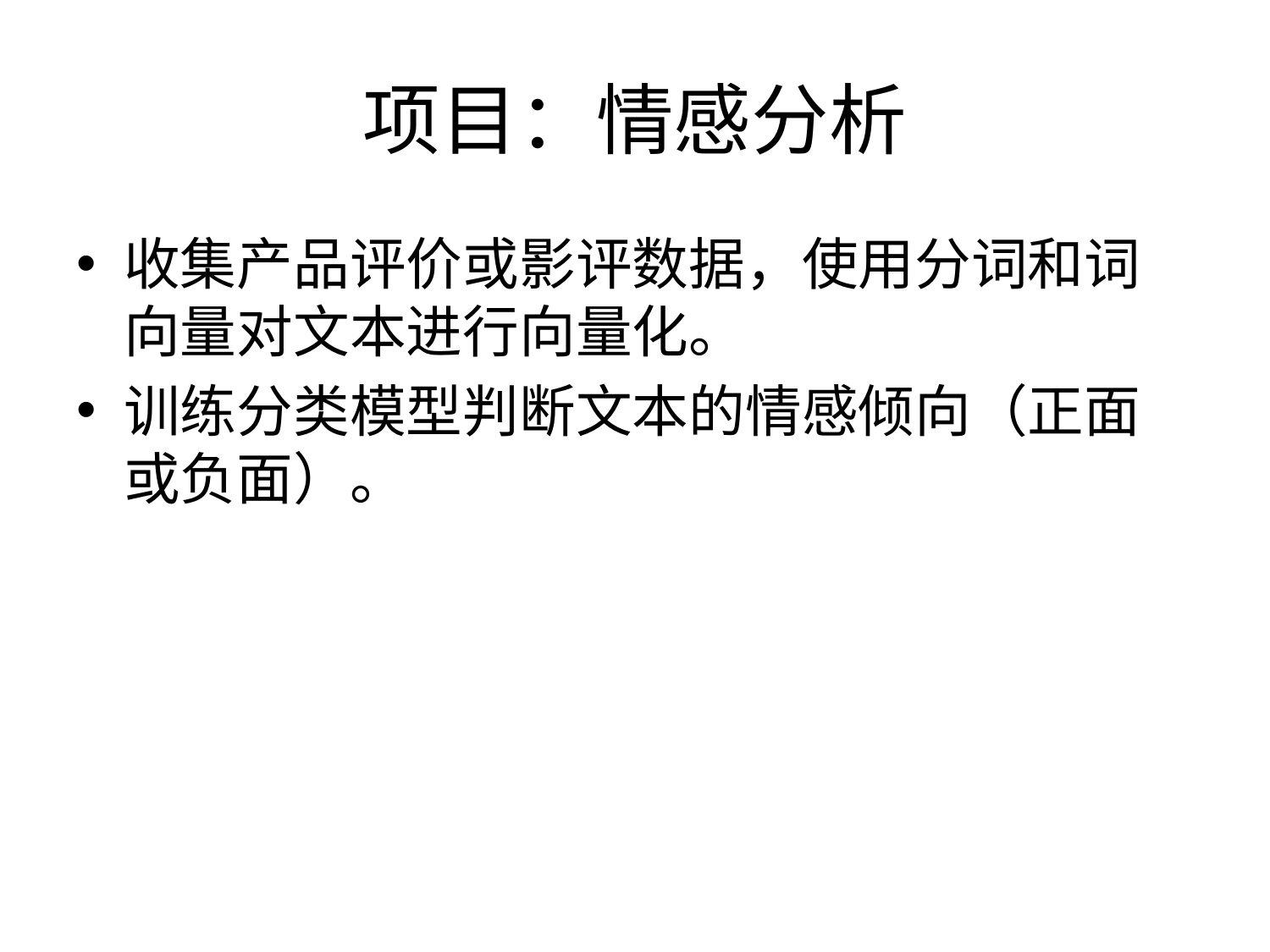

# 项目：情感分析
收集产品评价或影评数据，使用分词和词向量对文本进行向量化。
训练分类模型判断文本的情感倾向（正面或负面）。